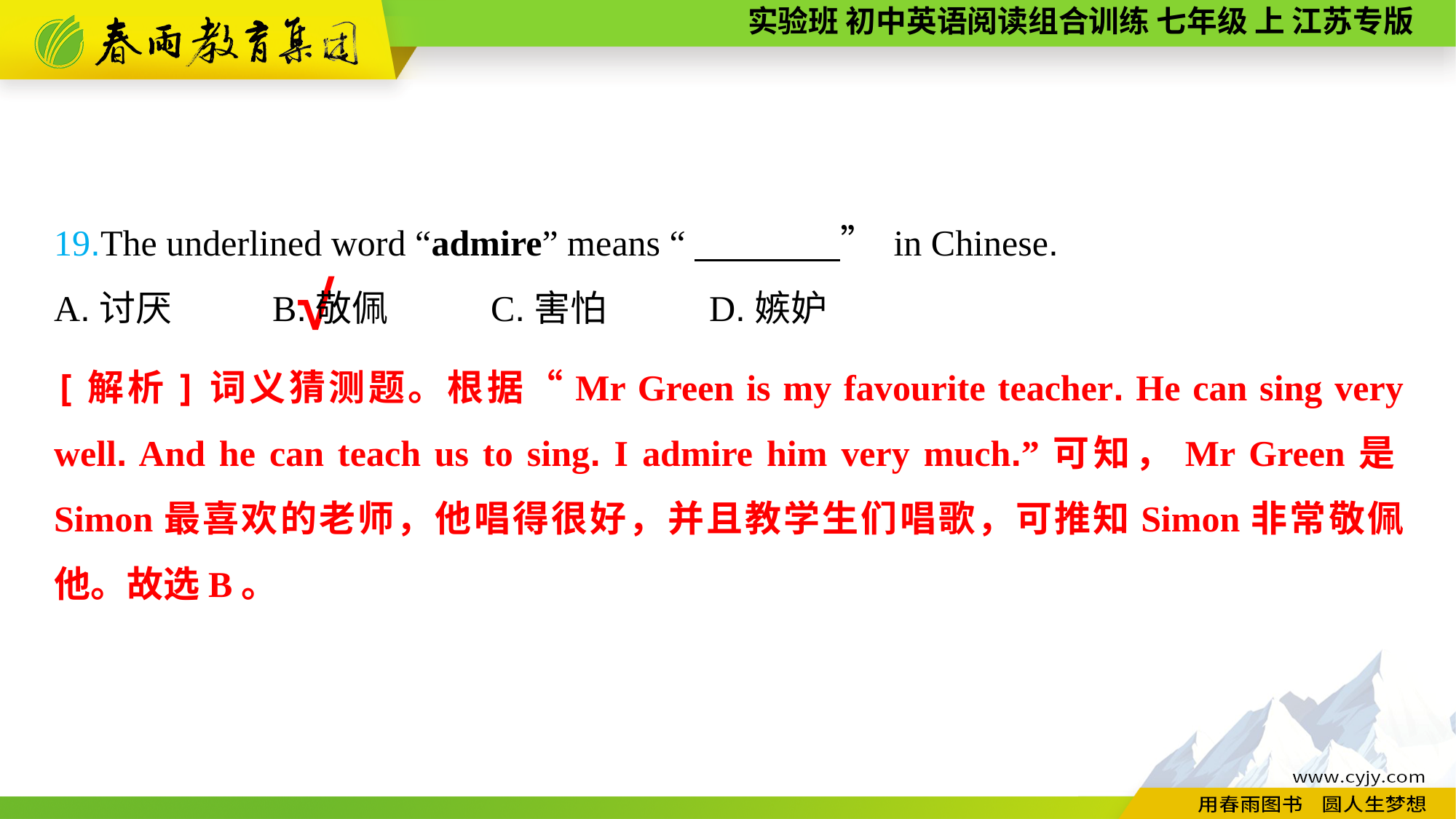

19.The underlined word “admire” means “　　　　” in Chinese.
A.讨厌	B.敬佩	C.害怕	D.嫉妒
√
[解析]词义猜测题。根据“Mr Green is my favourite teacher. He can sing very well. And he can teach us to sing. I admire him very much.”可知，Mr Green是Simon最喜欢的老师，他唱得很好，并且教学生们唱歌，可推知Simon非常敬佩他。故选B。